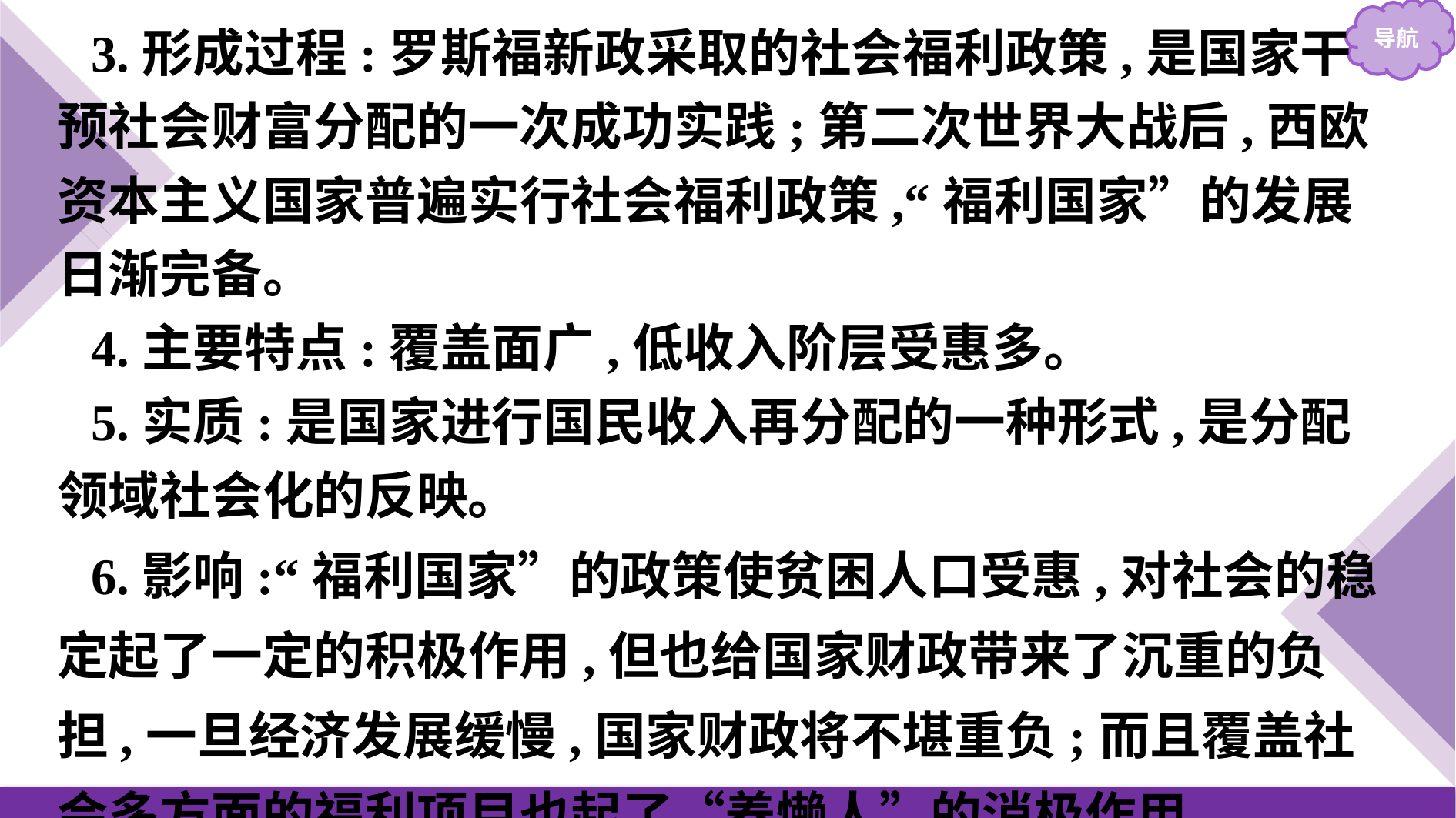

3.形成过程:罗斯福新政采取的社会福利政策,是国家干预社会财富分配的一次成功实践;第二次世界大战后,西欧资本主义国家普遍实行社会福利政策,“福利国家”的发展日渐完备。
4.主要特点:覆盖面广,低收入阶层受惠多。
5.实质:是国家进行国民收入再分配的一种形式,是分配领域社会化的反映。
6.影响:“福利国家”的政策使贫困人口受惠,对社会的稳定起了一定的积极作用,但也给国家财政带来了沉重的负担,一旦经济发展缓慢,国家财政将不堪重负;而且覆盖社会多方面的福利项目也起了“养懒人”的消极作用。